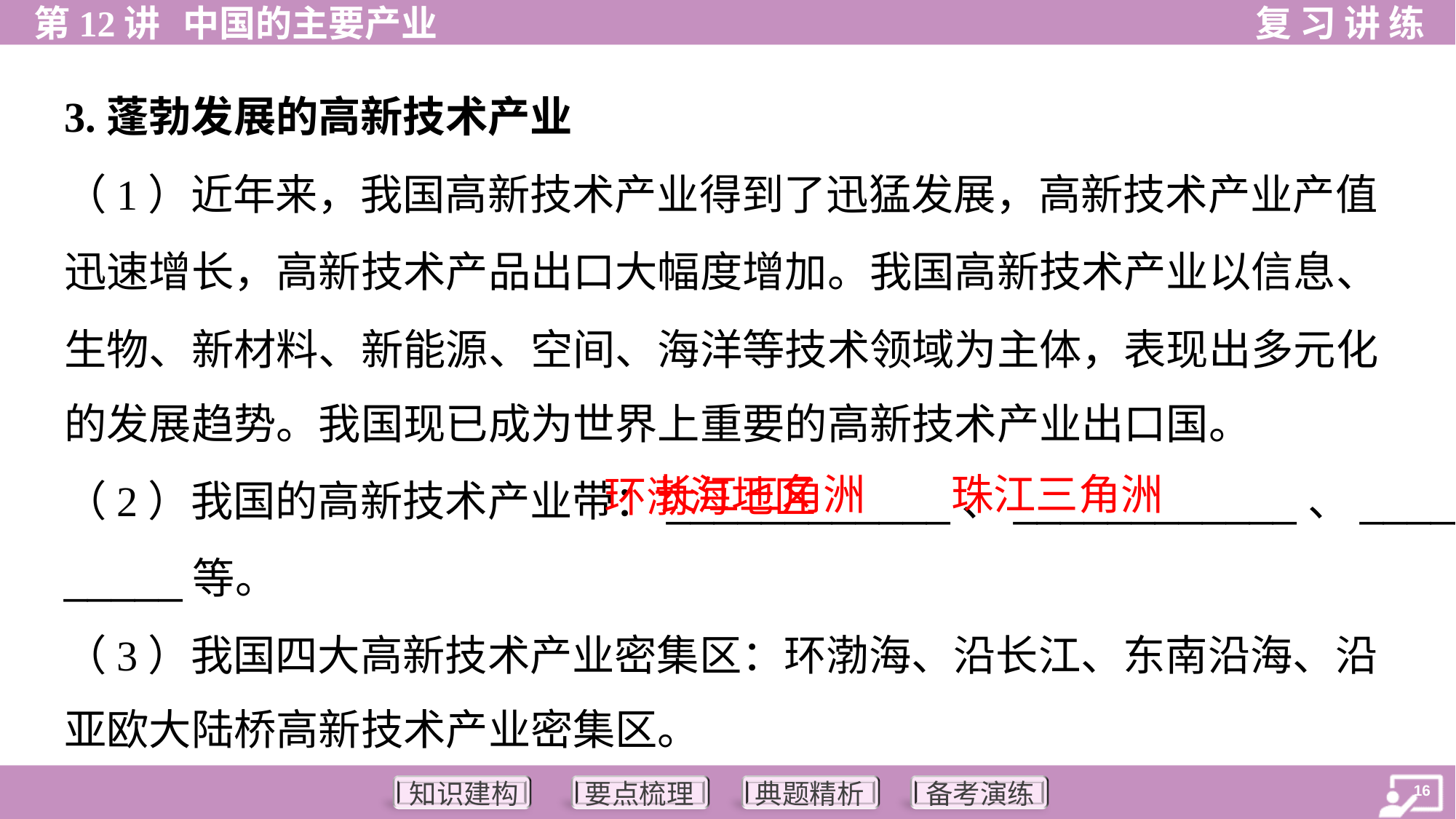

3.蓬勃发展的高新技术产业
（1）近年来，我国高新技术产业得到了迅猛发展，高新技术产业产值
迅速增长，高新技术产品出口大幅度增加。我国高新技术产业以信息、
生物、新材料、新能源、空间、海洋等技术领域为主体，表现出多元化
的发展趋势。我国现已成为世界上重要的高新技术产业出口国。
                                                        环渤海地区
长江三角洲
珠江三角洲
（2）我国的高新技术产业带：____________、____________、_______
_____等。
（3）我国四大高新技术产业密集区：环渤海、沿长江、东南沿海、沿
亚欧大陆桥高新技术产业密集区。